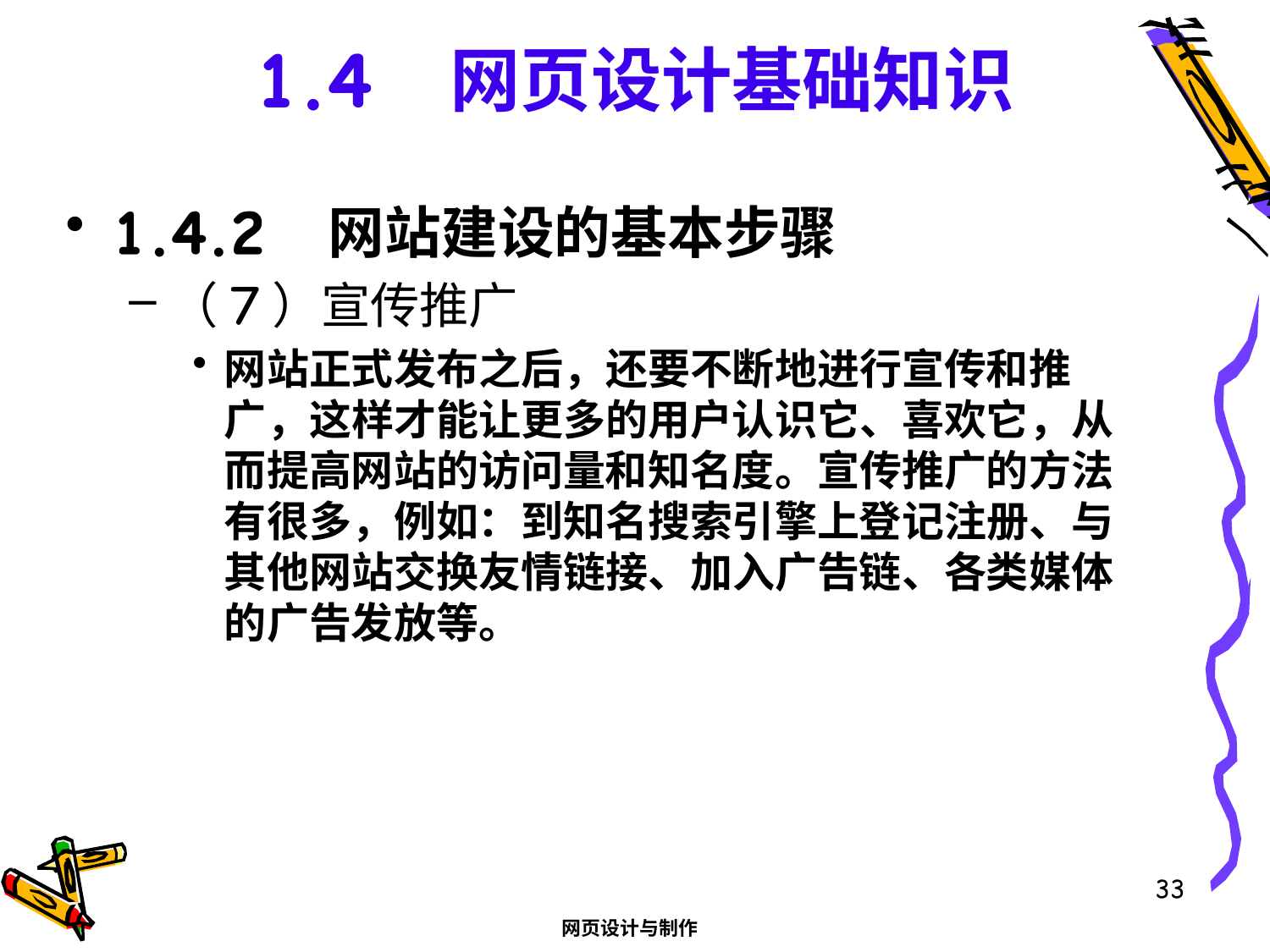

# 1.4  网页设计基础知识
1.4.2  网站建设的基本步骤
（7）宣传推广
网站正式发布之后，还要不断地进行宣传和推广，这样才能让更多的用户认识它、喜欢它，从而提高网站的访问量和知名度。宣传推广的方法有很多，例如：到知名搜索引擎上登记注册、与其他网站交换友情链接、加入广告链、各类媒体的广告发放等。

33
网页设计与制作